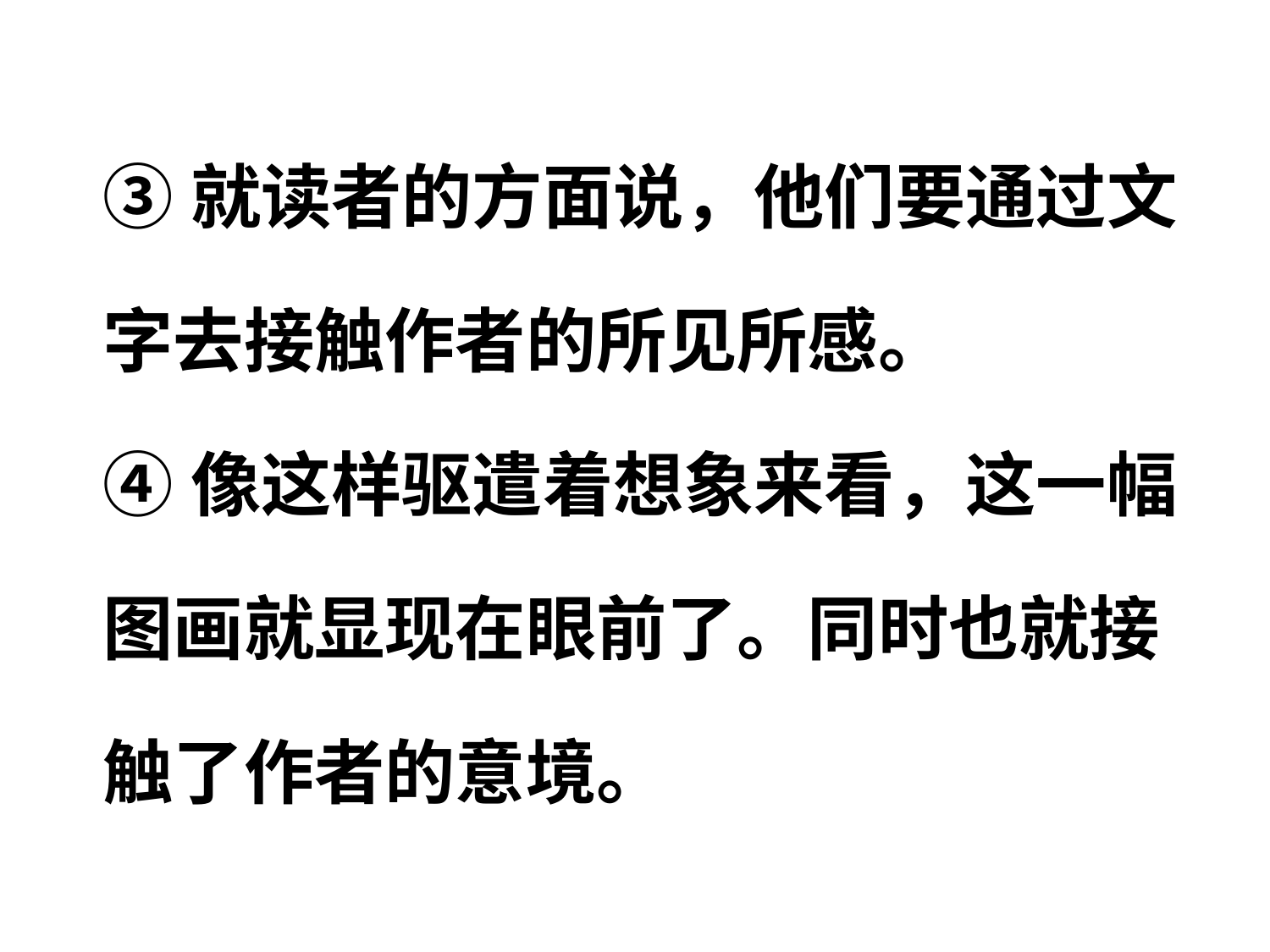

③就读者的方面说，他们要通过文字去接触作者的所见所感。
④像这样驱遣着想象来看，这一幅图画就显现在眼前了。同时也就接触了作者的意境。